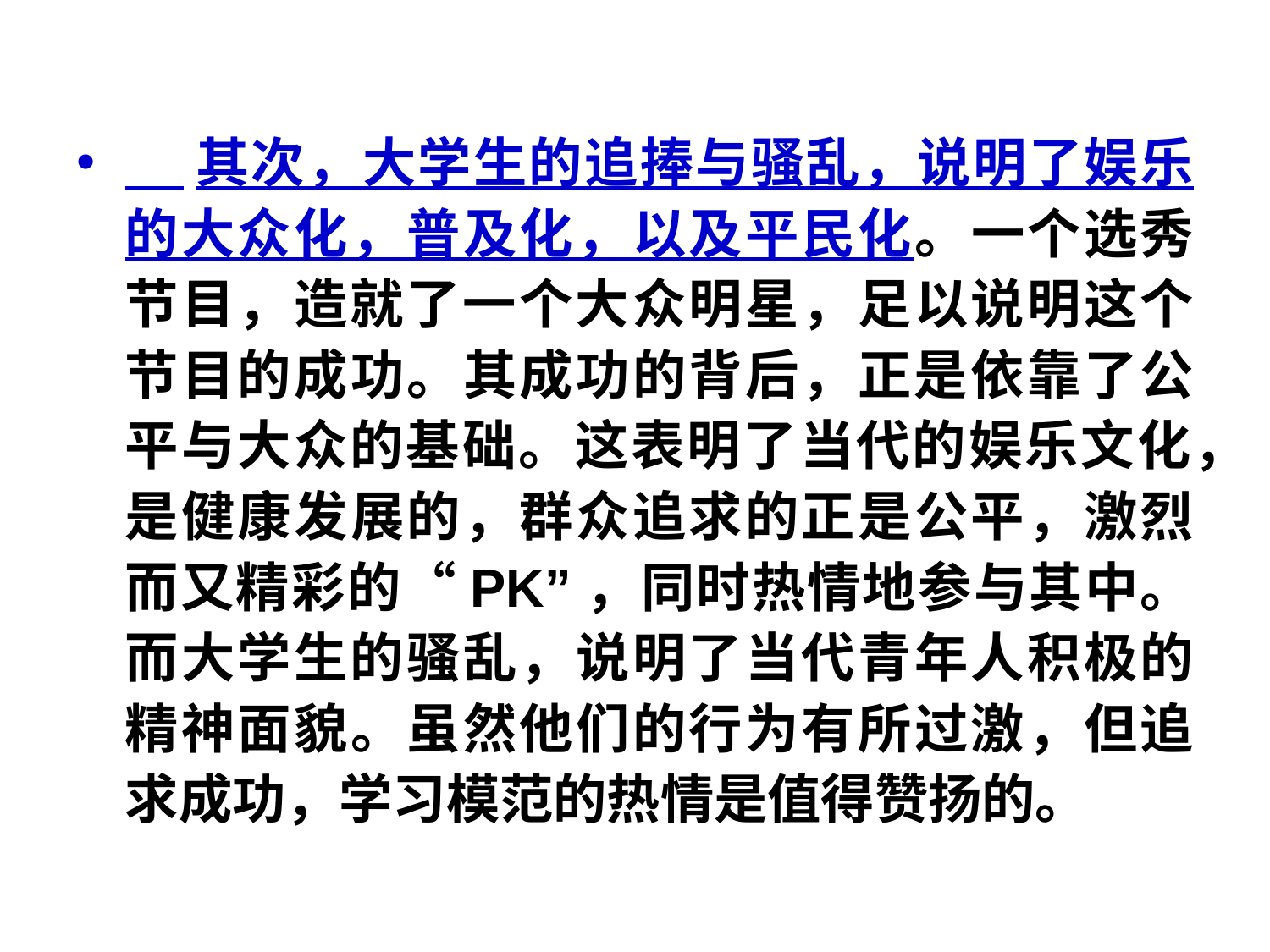

其次，大学生的追捧与骚乱，说明了娱乐的大众化，普及化，以及平民化。一个选秀节目，造就了一个大众明星，足以说明这个节目的成功。其成功的背后，正是依靠了公平与大众的基础。这表明了当代的娱乐文化，是健康发展的，群众追求的正是公平，激烈而又精彩的“PK”，同时热情地参与其中。而大学生的骚乱，说明了当代青年人积极的精神面貌。虽然他们的行为有所过激，但追求成功，学习模范的热情是值得赞扬的。